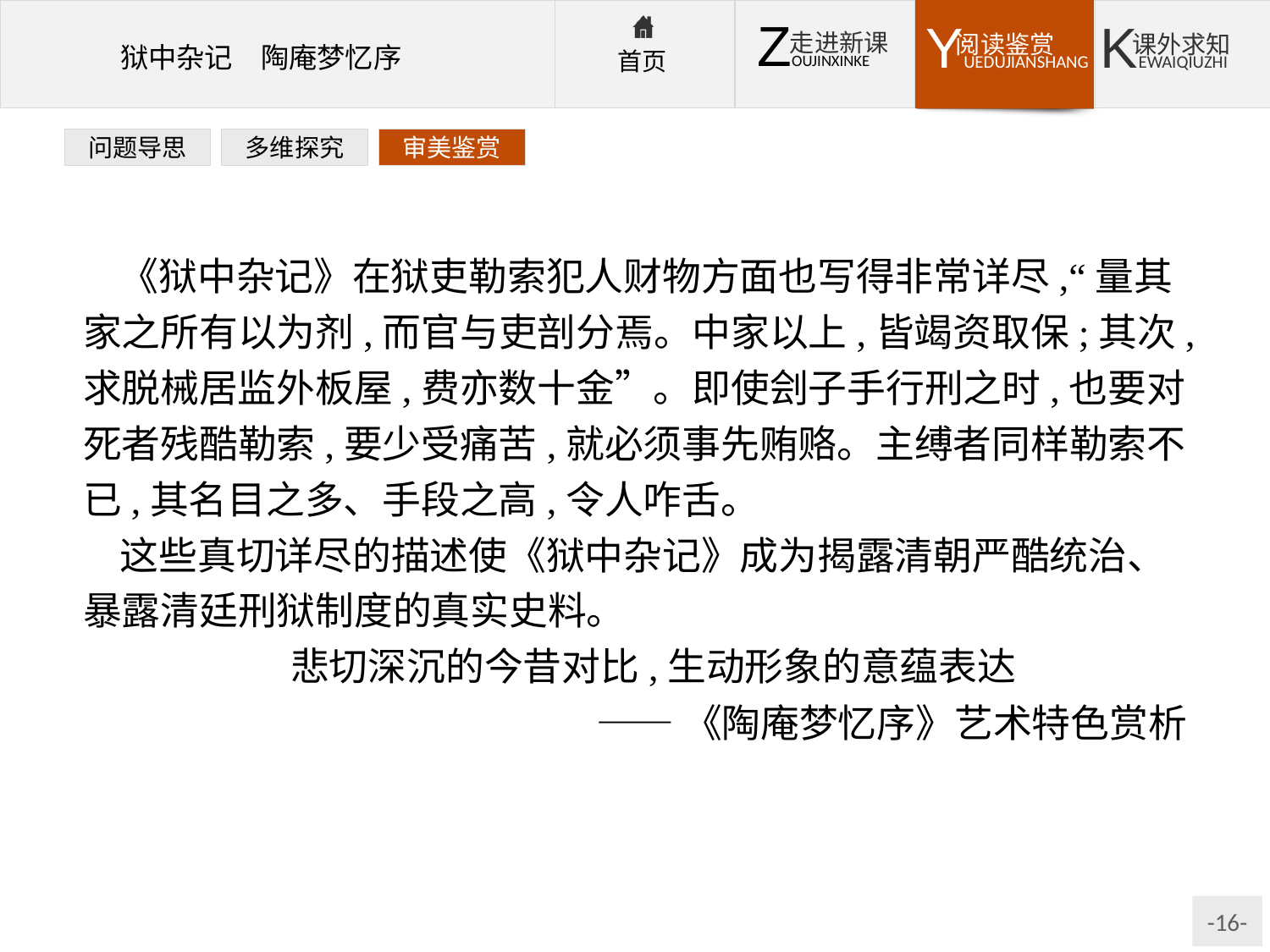

问题导思
多维探究
审美鉴赏
《狱中杂记》在狱吏勒索犯人财物方面也写得非常详尽,“量其家之所有以为剂,而官与吏剖分焉。中家以上,皆竭资取保;其次,求脱械居监外板屋,费亦数十金”。即使刽子手行刑之时,也要对死者残酷勒索,要少受痛苦,就必须事先贿赂。主缚者同样勒索不已,其名目之多、手段之高,令人咋舌。
这些真切详尽的描述使《狱中杂记》成为揭露清朝严酷统治、暴露清廷刑狱制度的真实史料。
悲切深沉的今昔对比,生动形象的意蕴表达
——《陶庵梦忆序》艺术特色赏析